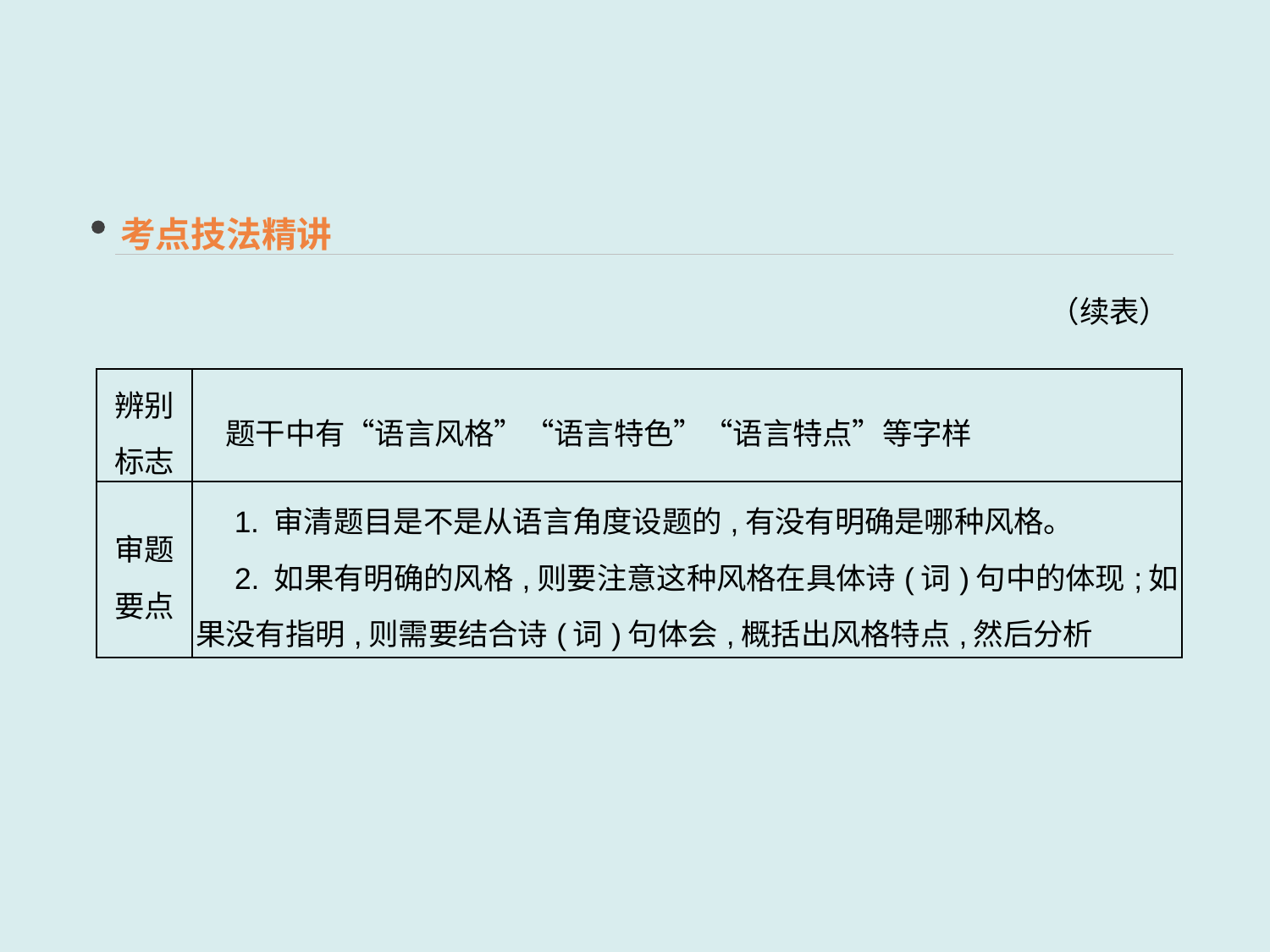

考点技法精讲

（续表）
| 辨别 标志 | 题干中有“语言风格”“语言特色”“语言特点”等字样 |
| --- | --- |
| 审题 要点 | 1. 审清题目是不是从语言角度设题的,有没有明确是哪种风格。 　2. 如果有明确的风格,则要注意这种风格在具体诗(词)句中的体现;如果没有指明,则需要结合诗(词)句体会,概括出风格特点,然后分析 |